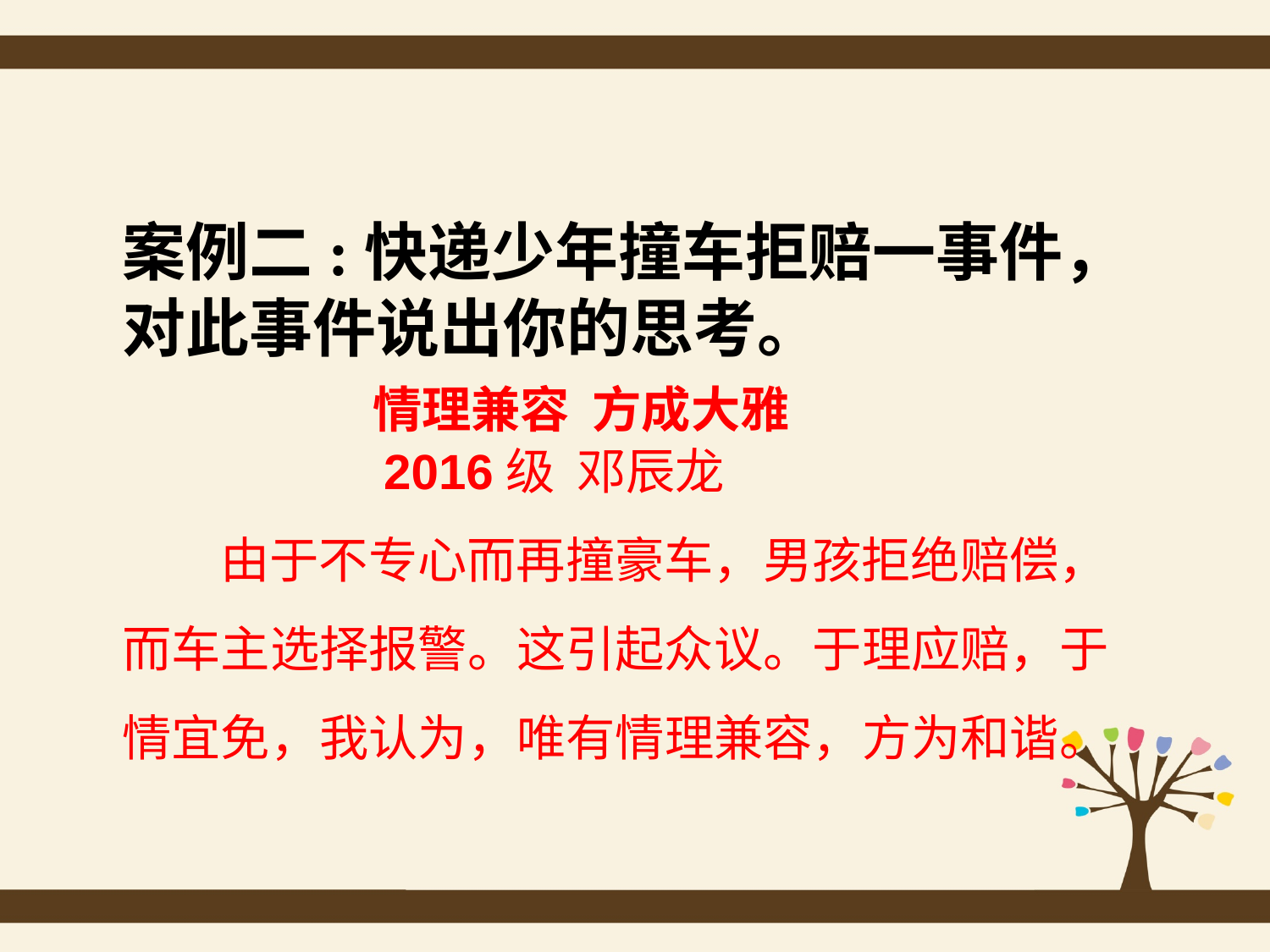

案例二:快递少年撞车拒赔一事件，对此事件说出你的思考。                 情理兼容  方成大雅                   2016级  邓辰龙    由于不专心而再撞豪车，男孩拒绝赔偿，而车主选择报警。这引起众议。于理应赔，于情宜免，我认为，唯有情理兼容，方为和谐。